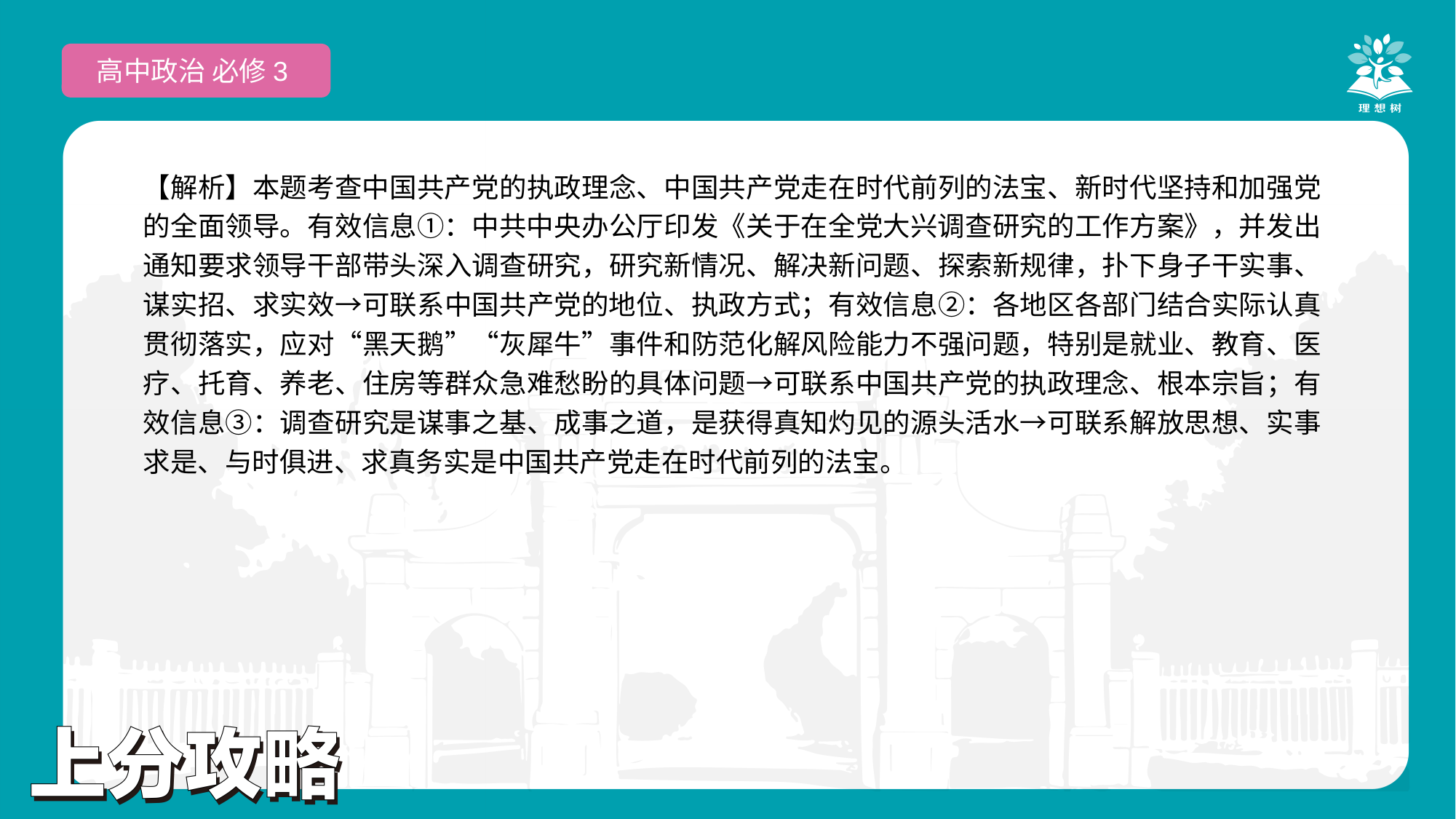

高中政治 必修3
【解析】本题考查中国共产党的执政理念、中国共产党走在时代前列的法宝、新时代坚持和加强党的全面领导。有效信息①：中共中央办公厅印发《关于在全党大兴调查研究的工作方案》，并发出通知要求领导干部带头深入调查研究，研究新情况、解决新问题、探索新规律，扑下身子干实事、谋实招、求实效→可联系中国共产党的地位、执政方式；有效信息②：各地区各部门结合实际认真贯彻落实，应对“黑天鹅”“灰犀牛”事件和防范化解风险能力不强问题，特别是就业、教育、医疗、托育、养老、住房等群众急难愁盼的具体问题→可联系中国共产党的执政理念、根本宗旨；有效信息③：调查研究是谋事之基、成事之道，是获得真知灼见的源头活水→可联系解放思想、实事求是、与时俱进、求真务实是中国共产党走在时代前列的法宝。